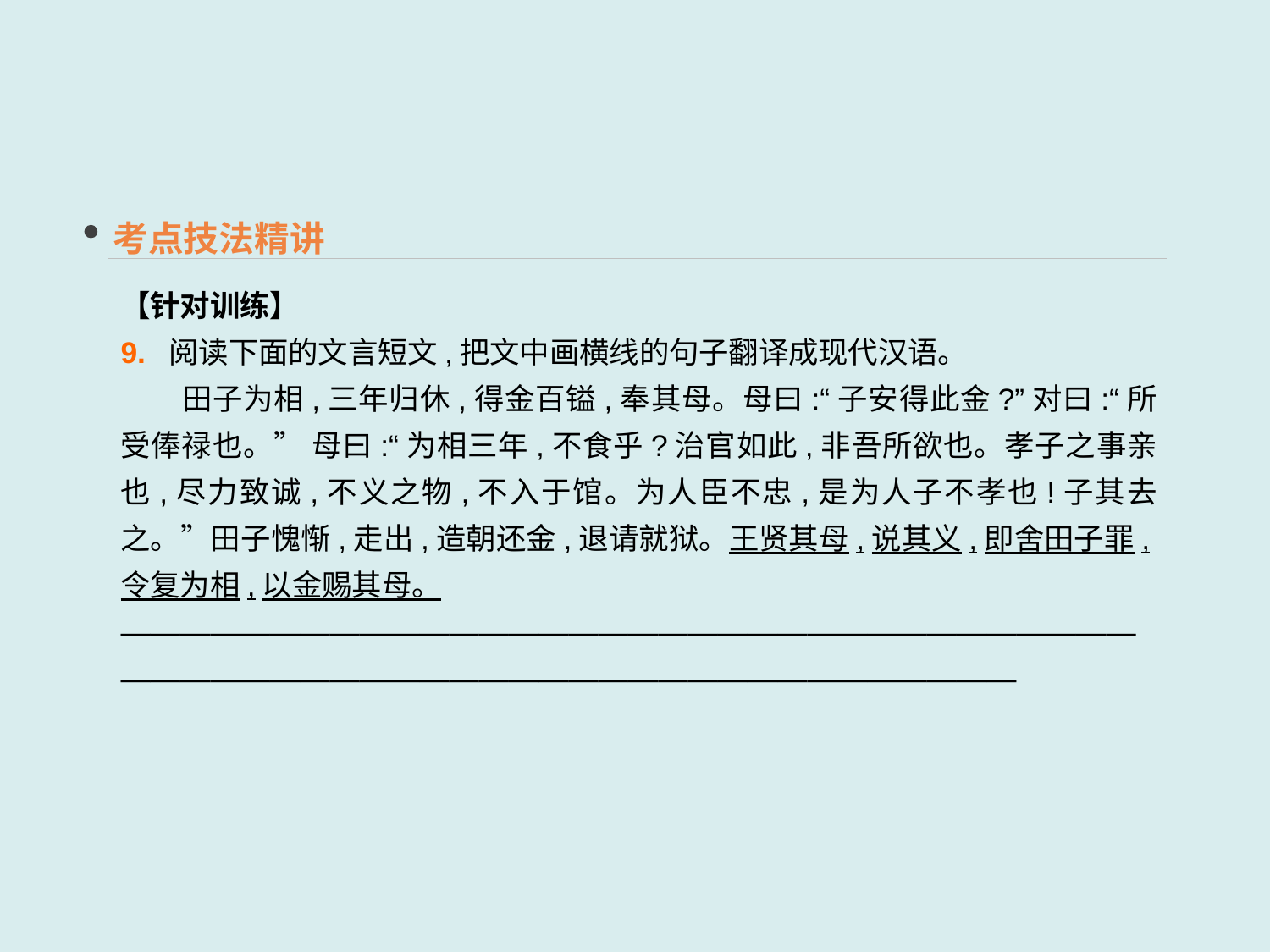

考点技法精讲

【针对训练】
9.  阅读下面的文言短文,把文中画横线的句子翻译成现代汉语。
　　田子为相,三年归休,得金百镒,奉其母。母曰:“子安得此金?”对曰:“所受俸禄也。” 母曰:“为相三年,不食乎?治官如此,非吾所欲也。孝子之事亲也,尽力致诚,不义之物,不入于馆。为人臣不忠,是为人子不孝也!子其去之。”田子愧惭,走出,造朝还金,退请就狱。王贤其母,说其义,即舍田子罪,令复为相,以金赐其母。
————————————————————————————————————————————————————————————————